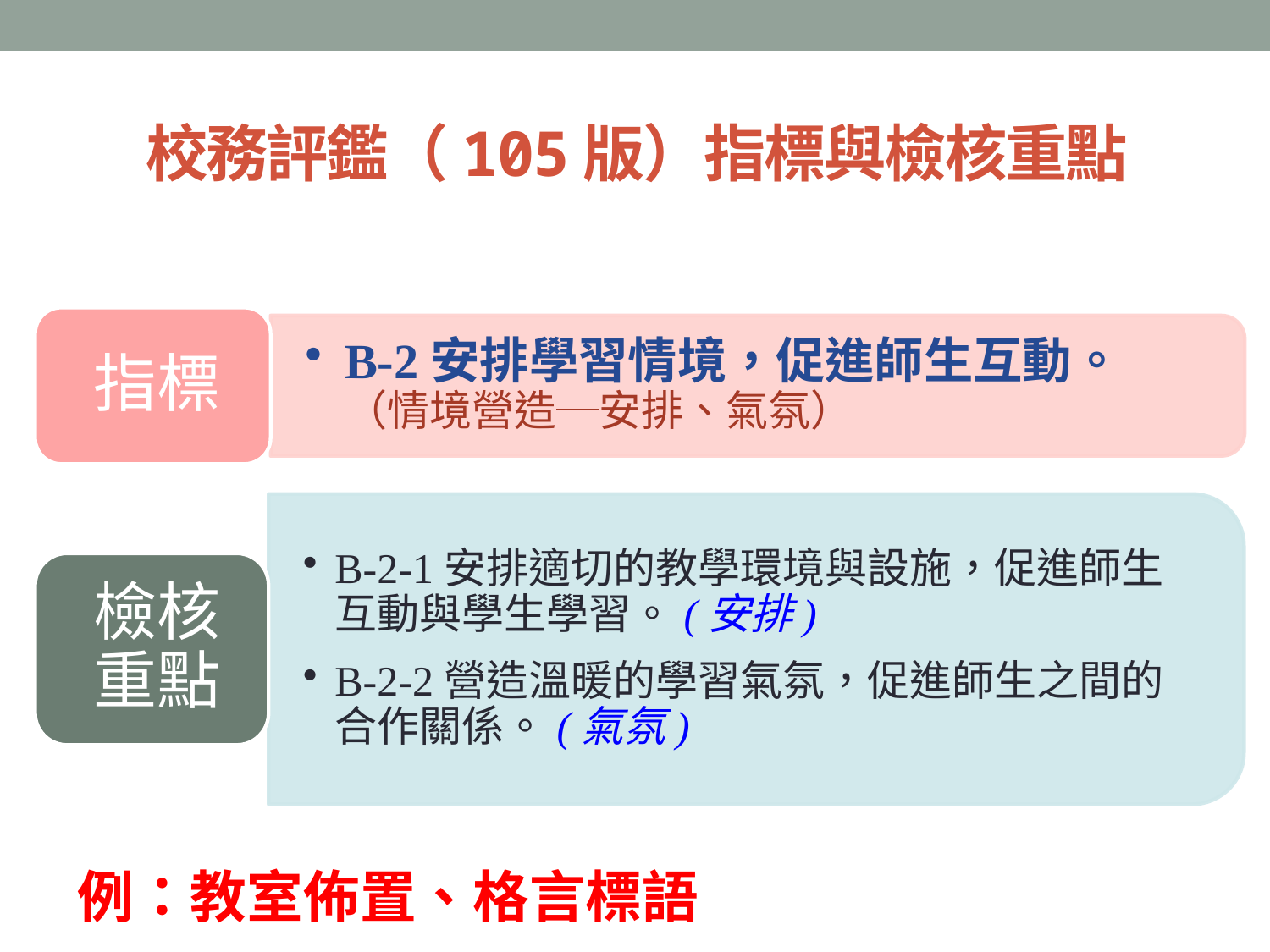

# 校務評鑑（105版）指標與檢核重點
B-2安排學習情境，促進師生互動。（情境營造─安排、氣氛）
指標
B-2-1安排適切的教學環境與設施，促進師生互動與學生學習。(安排)
B-2-2營造溫暖的學習氣氛，促進師生之間的合作關係。(氣氛)
檢核重點
例：教室佈置、格言標語